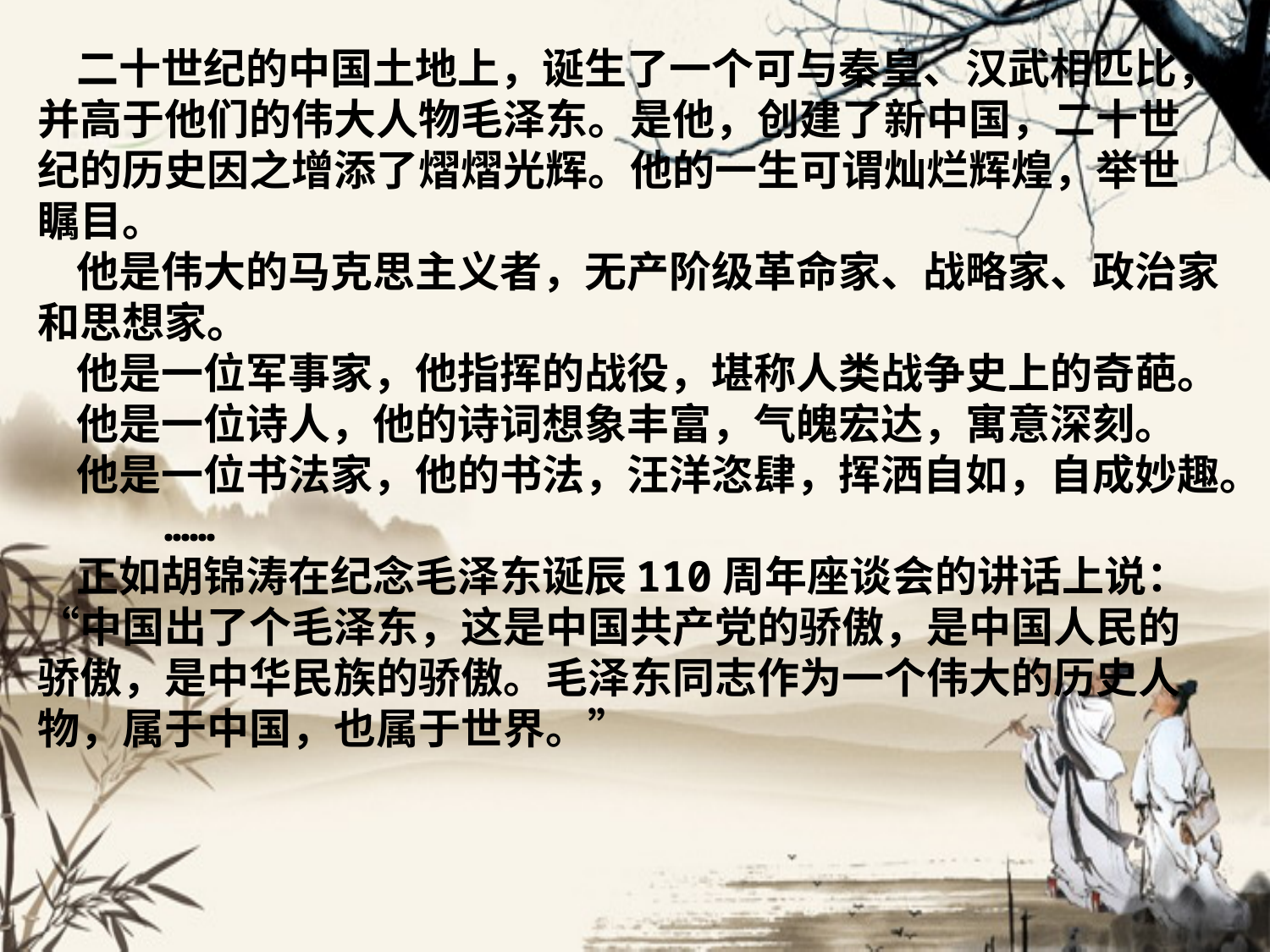

二十世纪的中国土地上，诞生了一个可与秦皇、汉武相匹比，并高于他们的伟大人物毛泽东。是他，创建了新中国，二十世纪的历史因之增添了熠熠光辉。他的一生可谓灿烂辉煌，举世瞩目。
   他是伟大的马克思主义者，无产阶级革命家、战略家、政治家和思想家。
   他是一位军事家，他指挥的战役，堪称人类战争史上的奇葩。
   他是一位诗人，他的诗词想象丰富，气魄宏达，寓意深刻。
   他是一位书法家，他的书法，汪洋恣肆，挥洒自如，自成妙趣。
     ……
   正如胡锦涛在纪念毛泽东诞辰110周年座谈会的讲话上说：“中国出了个毛泽东，这是中国共产党的骄傲，是中国人民的骄傲，是中华民族的骄傲。毛泽东同志作为一个伟大的历史人物，属于中国，也属于世界。”